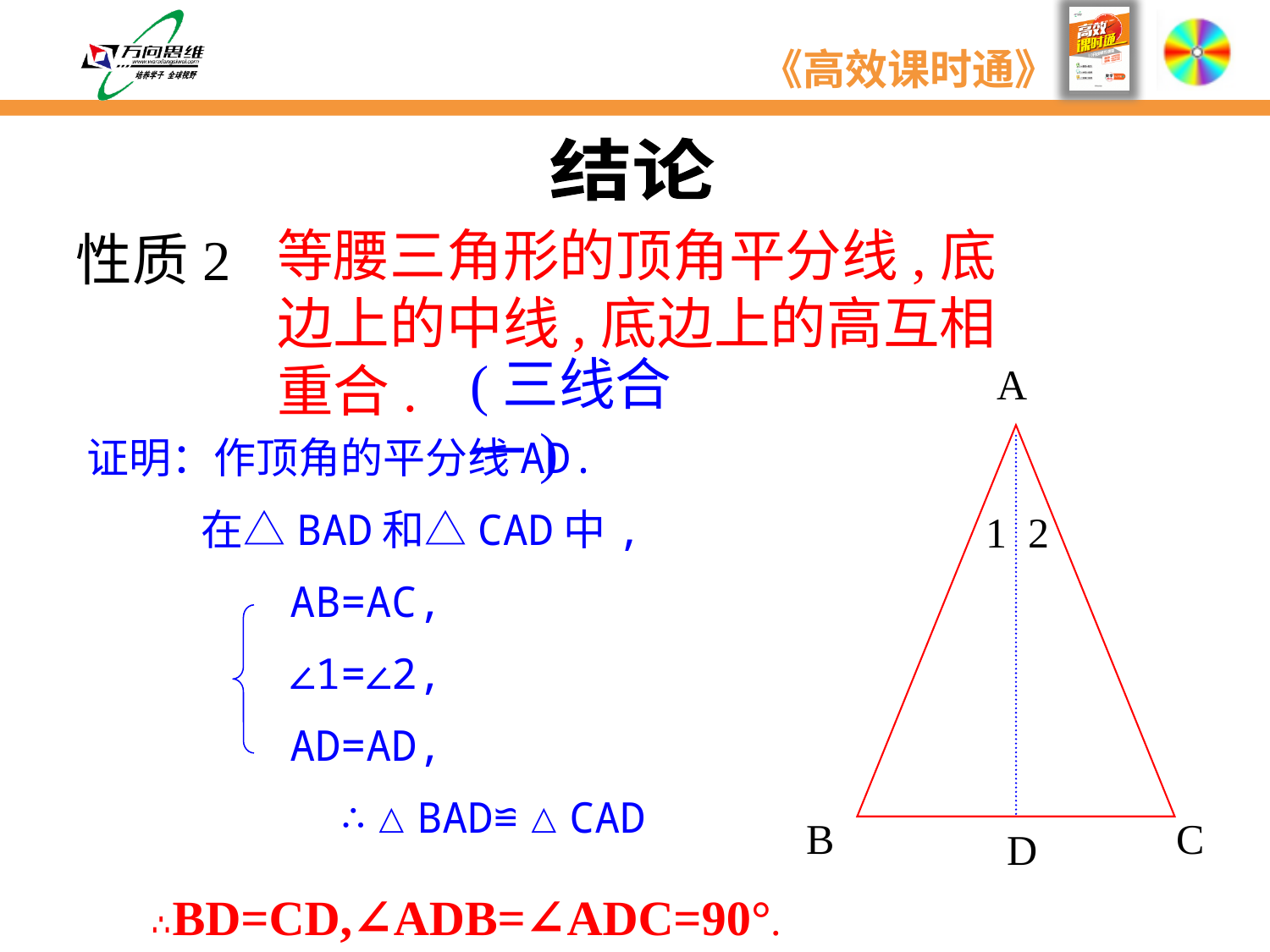

结论
等腰三角形的顶角平分线,底边上的中线,底边上的高互相重合.
性质2
(三线合一)
A

B
C
证明：作顶角的平分线AD.
           在△BAD和△CAD中,
        AB=AC,
        ∠1=∠2,
        AD=AD,
          ∴△BAD≌△CAD

1
2
D
∴BD=CD,∠ADB=∠ADC=90°.